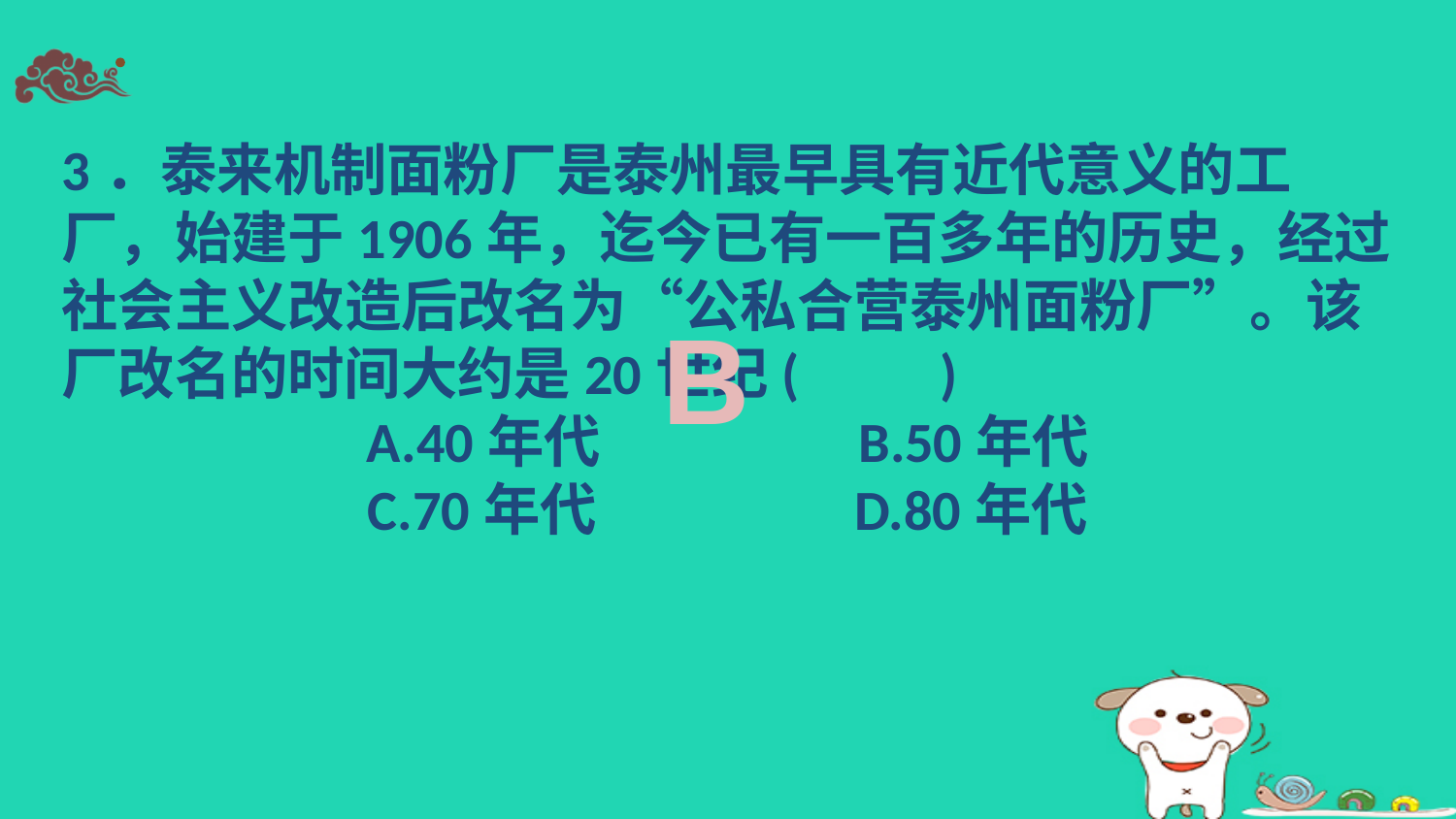

3．泰来机制面粉厂是泰州最早具有近代意义的工厂，始建于1906年，迄今已有一百多年的历史，经过社会主义改造后改名为“公私合营泰州面粉厂”。该厂改名的时间大约是20世纪(　　)
A.40年代                   B.50年代
C.70年代                   D.80年代

B